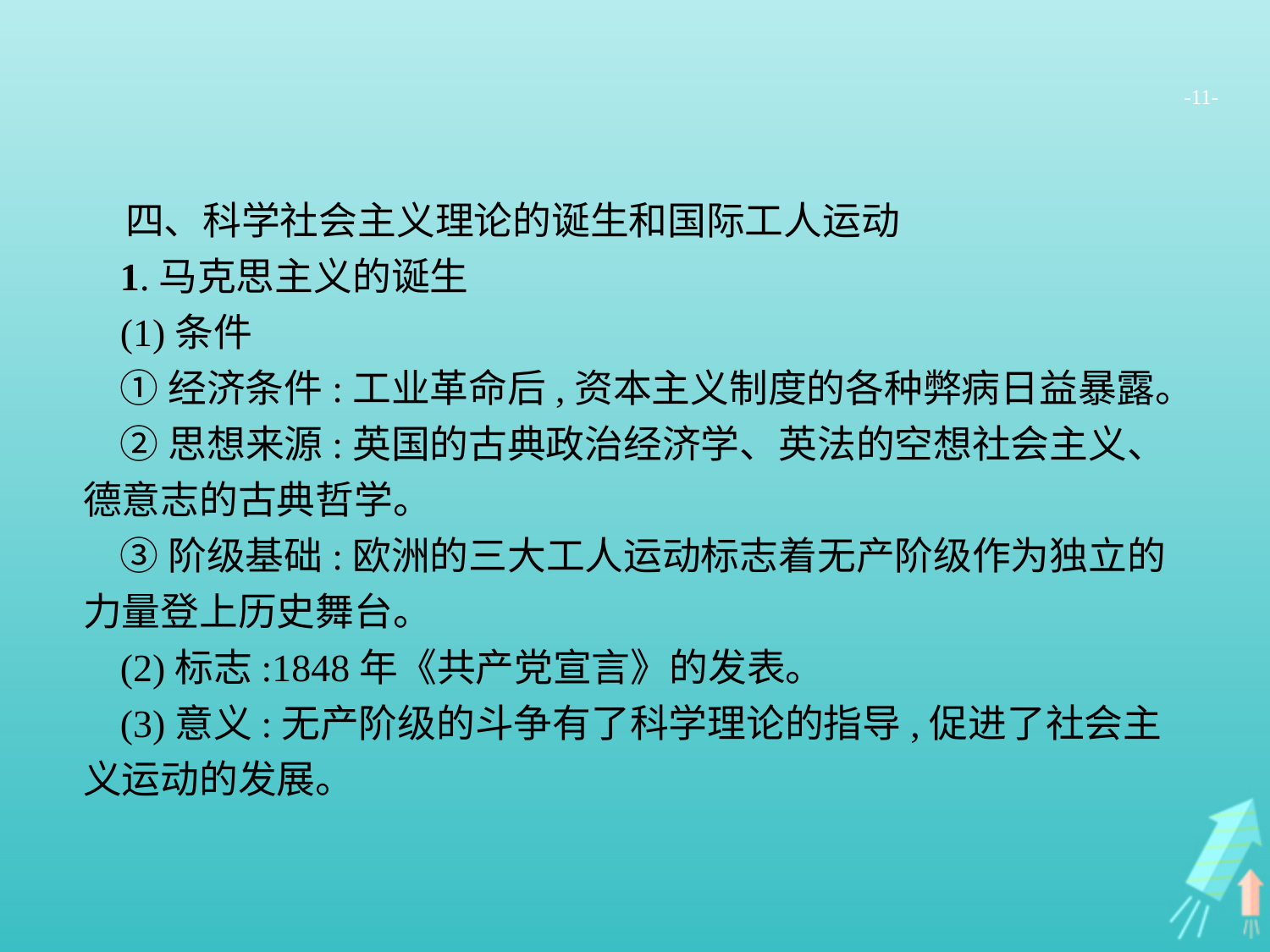

-11-
四、科学社会主义理论的诞生和国际工人运动
1.马克思主义的诞生
(1)条件
①经济条件:工业革命后,资本主义制度的各种弊病日益暴露。
②思想来源:英国的古典政治经济学、英法的空想社会主义、德意志的古典哲学。
③阶级基础:欧洲的三大工人运动标志着无产阶级作为独立的力量登上历史舞台。
(2)标志:1848年《共产党宣言》的发表。
(3)意义:无产阶级的斗争有了科学理论的指导,促进了社会主义运动的发展。